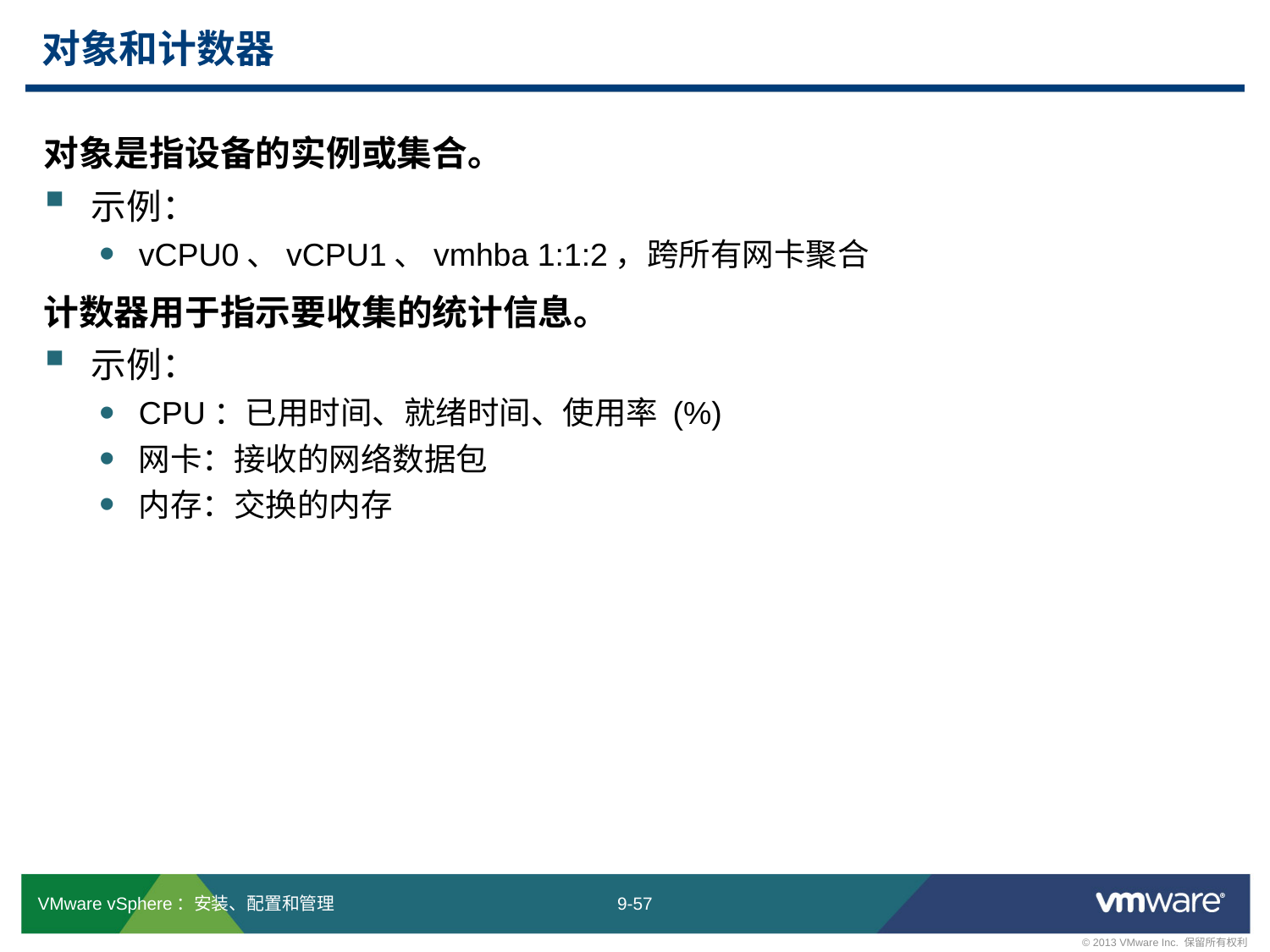

# 对象和计数器
对象是指设备的实例或集合。
示例：
vCPU0、vCPU1、vmhba 1:1:2，跨所有网卡聚合
计数器用于指示要收集的统计信息。
示例：
CPU：已用时间、就绪时间、使用率 (%)
网卡：接收的网络数据包
内存：交换的内存